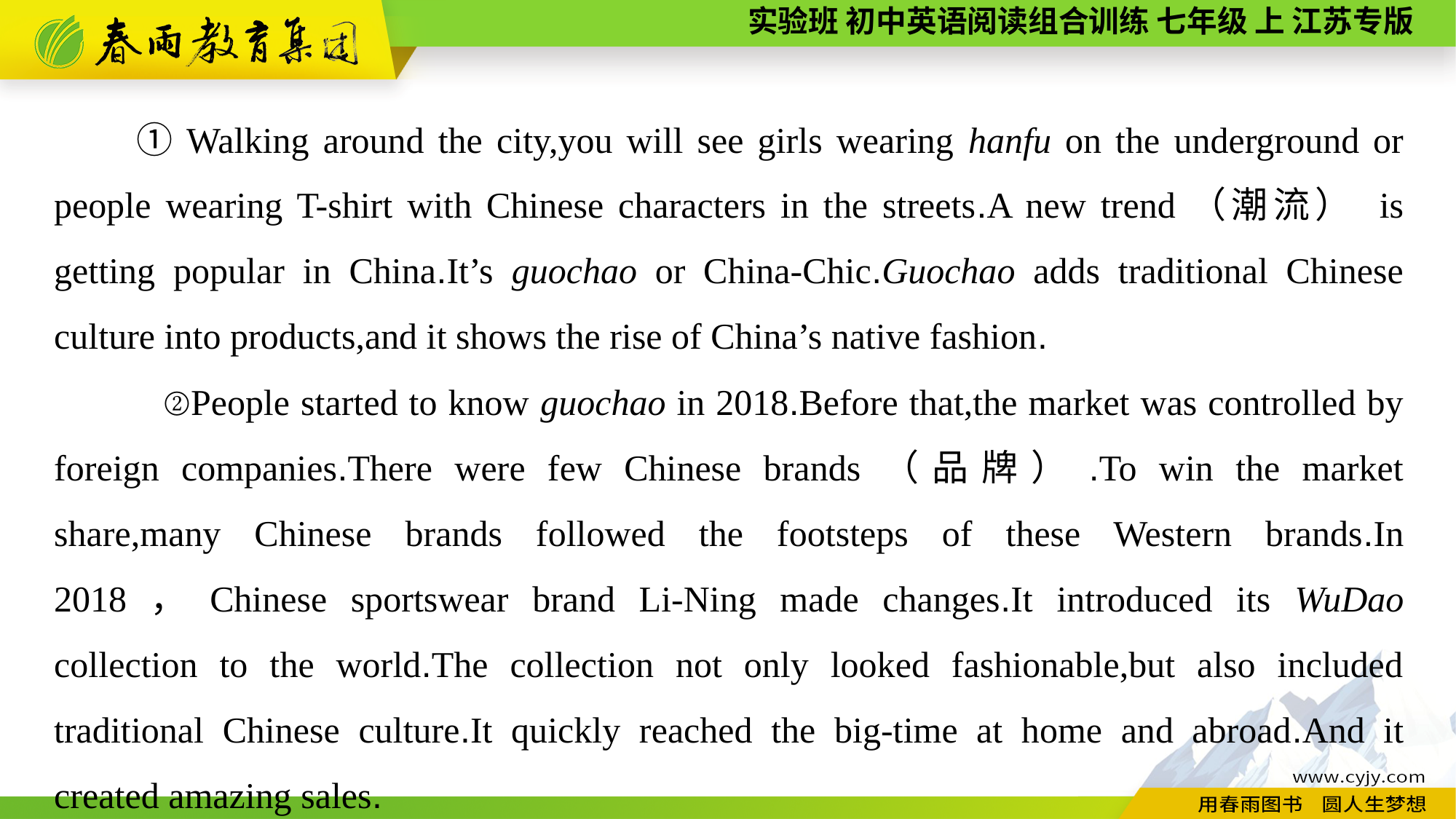

①Walking around the city,you will see girls wearing hanfu on the underground or people wearing T-shirt with Chinese characters in the streets.A new trend（潮流） is getting popular in China.It’s guochao or China-Chic.Guochao adds traditional Chinese culture into products,and it shows the rise of China’s native fashion.
	②People started to know guochao in 2018.Before that,the market was controlled by foreign companies.There were few Chinese brands（品牌）.To win the market share,many Chinese brands followed the footsteps of these Western brands.In 2018，Chinese sportswear brand Li-Ning made changes.It introduced its WuDao collection to the world.The collection not only looked fashionable,but also included traditional Chinese culture.It quickly reached the big-time at home and abroad.And it created amazing sales.